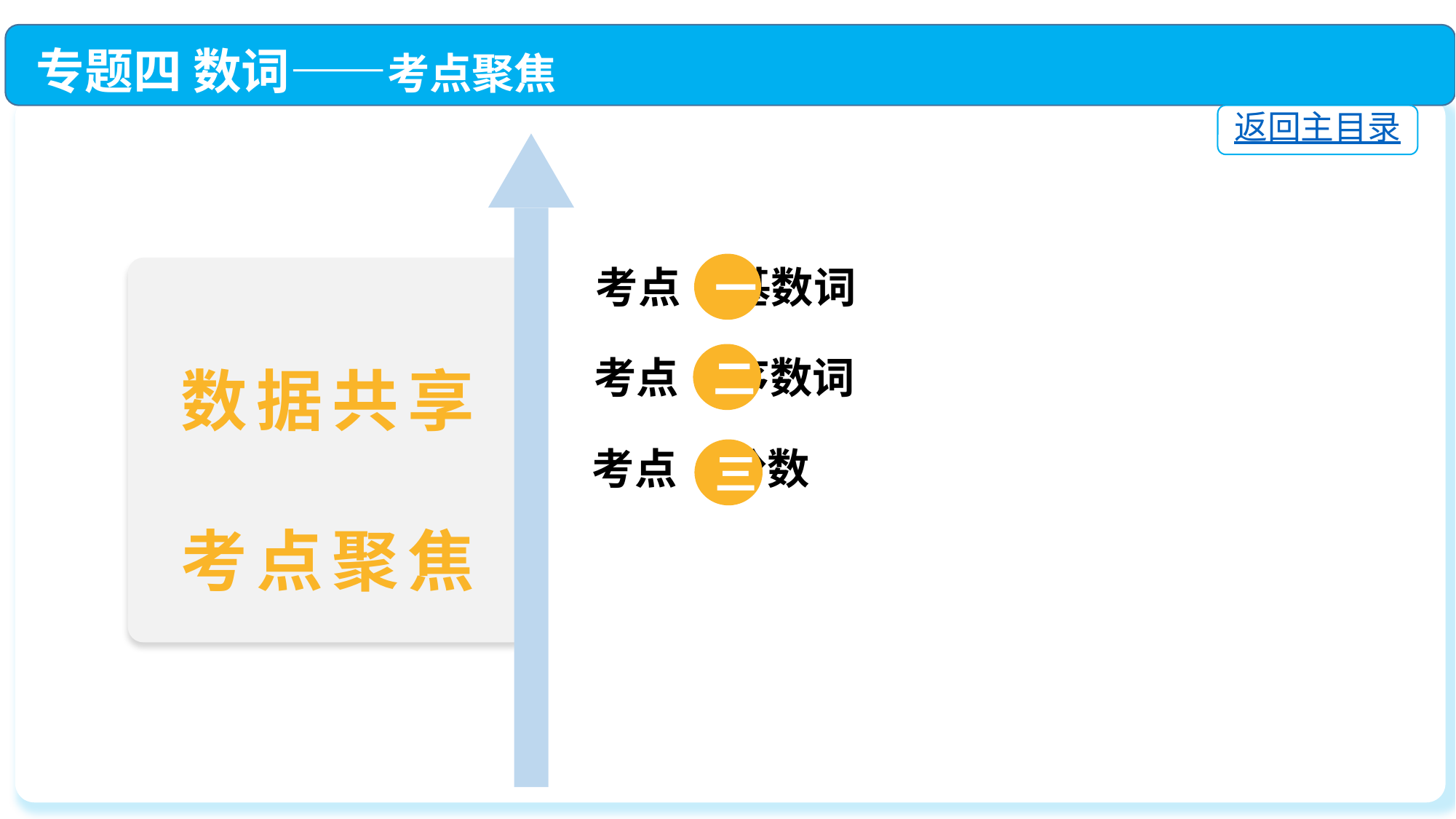

专题四 数词——考点聚焦

返回主目录

一
考点     基数词

二
考点     序数词
数据共享
考点聚焦
考点     分数
三